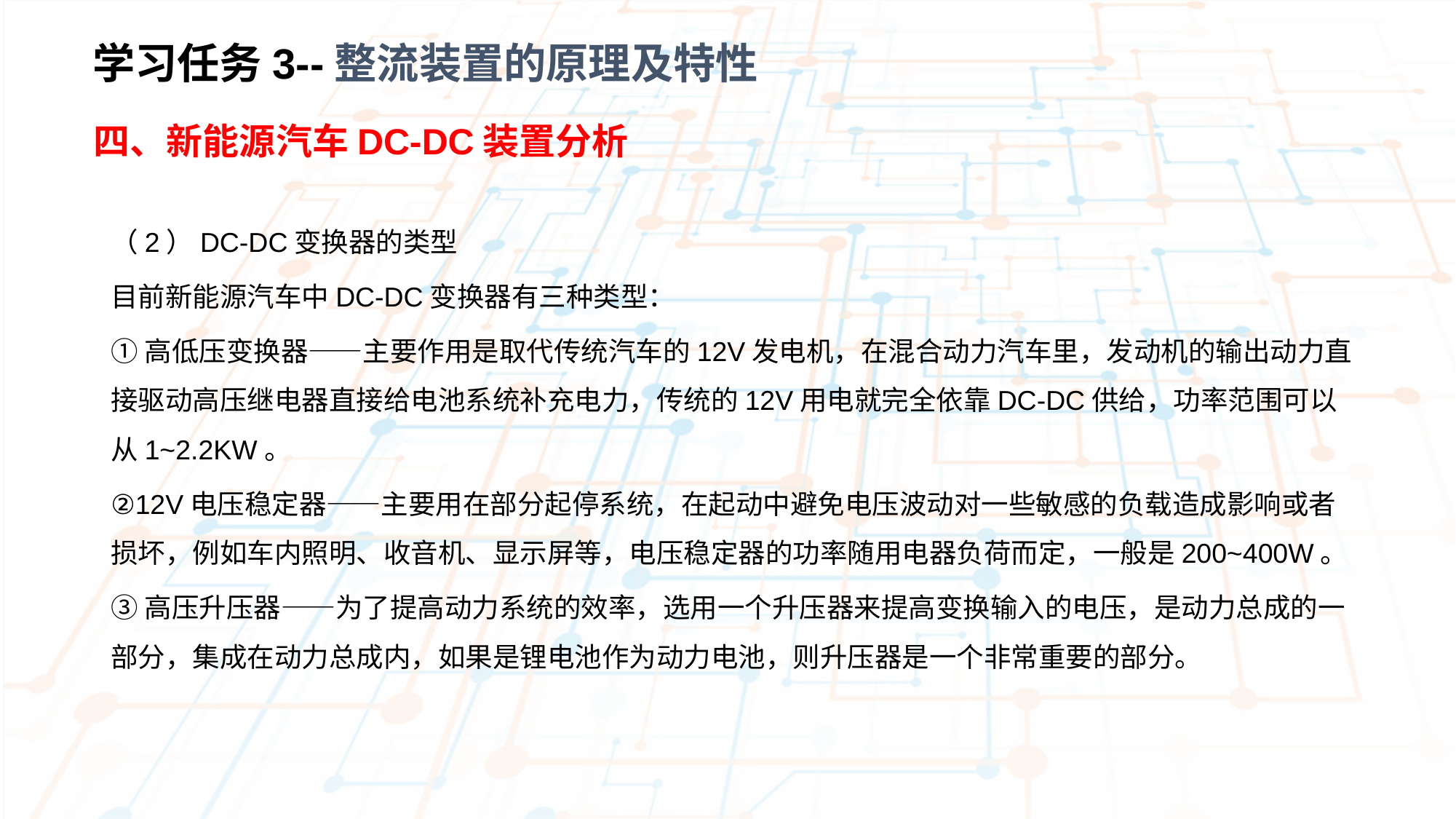

学习任务3--整流装置的原理及特性
四、新能源汽车DC-DC装置分析

（2）DC-DC变换器的类型
目前新能源汽车中DC-DC变换器有三种类型：
①高低压变换器——主要作用是取代传统汽车的12V发电机，在混合动力汽车里，发动机的输出动力直接驱动高压继电器直接给电池系统补充电力，传统的12V用电就完全依靠DC-DC供给，功率范围可以从1~2.2KW。
②12V电压稳定器——主要用在部分起停系统，在起动中避免电压波动对一些敏感的负载造成影响或者损坏，例如车内照明、收音机、显示屏等，电压稳定器的功率随用电器负荷而定，一般是200~400W。
③高压升压器——为了提高动力系统的效率，选用一个升压器来提高变换输入的电压，是动力总成的一部分，集成在动力总成内，如果是锂电池作为动力电池，则升压器是一个非常重要的部分。